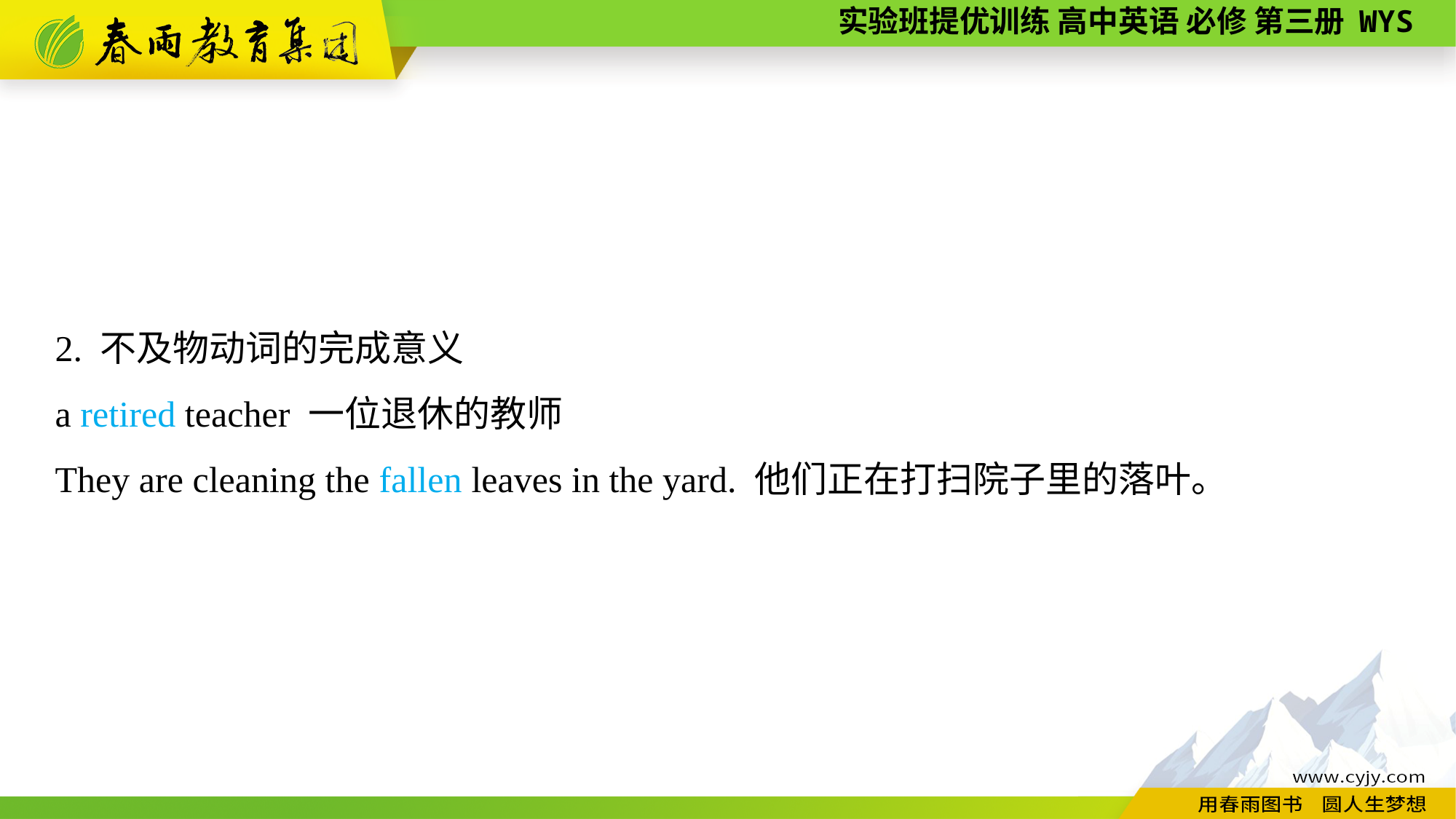

2. 不及物动词的完成意义
a retired teacher 一位退休的教师
They are cleaning the fallen leaves in the yard. 他们正在打扫院子里的落叶。